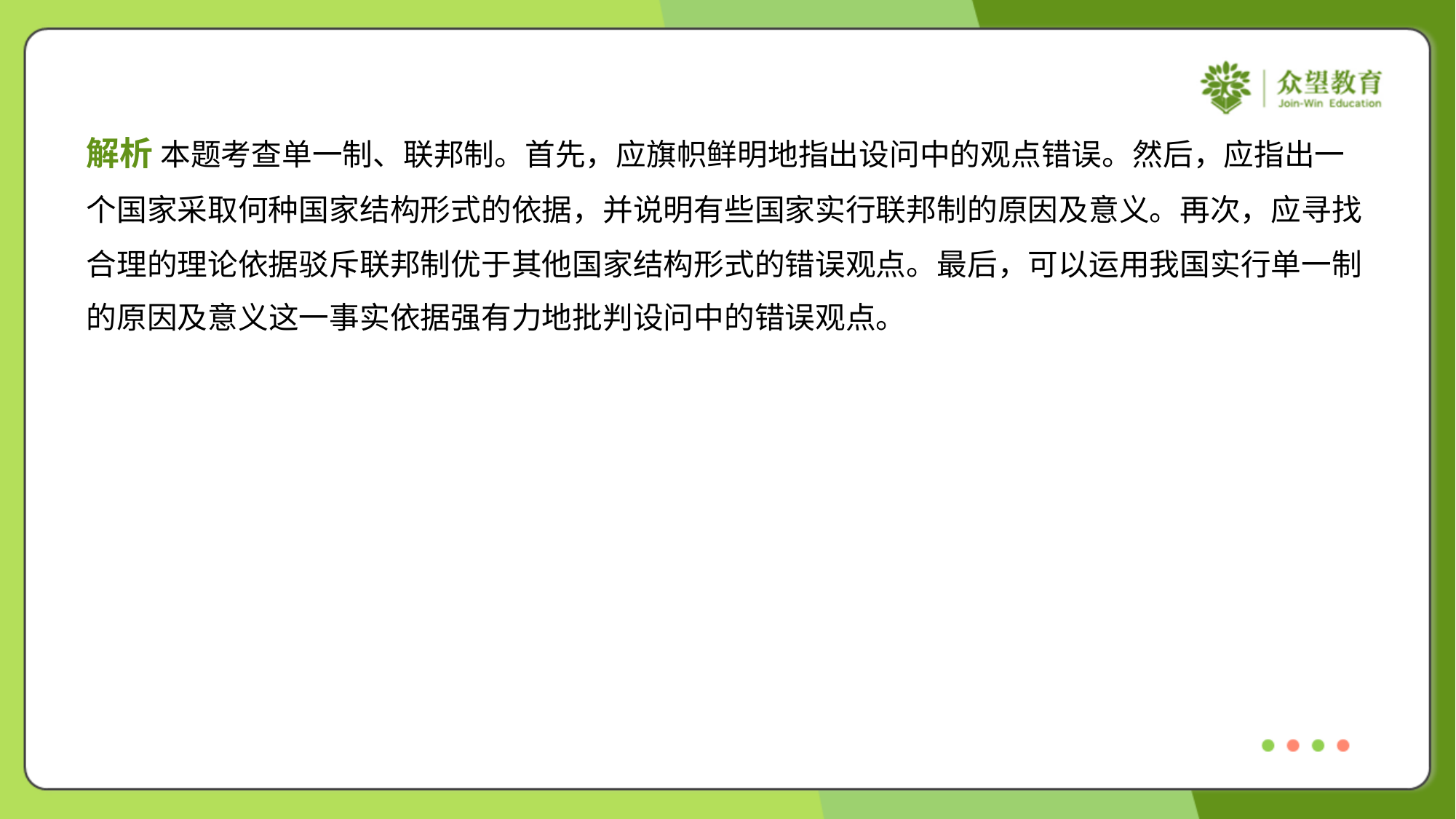

解析 本题考查单一制、联邦制。首先，应旗帜鲜明地指出设问中的观点错误。然后，应指出一
个国家采取何种国家结构形式的依据，并说明有些国家实行联邦制的原因及意义。再次，应寻找
合理的理论依据驳斥联邦制优于其他国家结构形式的错误观点。最后，可以运用我国实行单一制
的原因及意义这一事实依据强有力地批判设问中的错误观点。